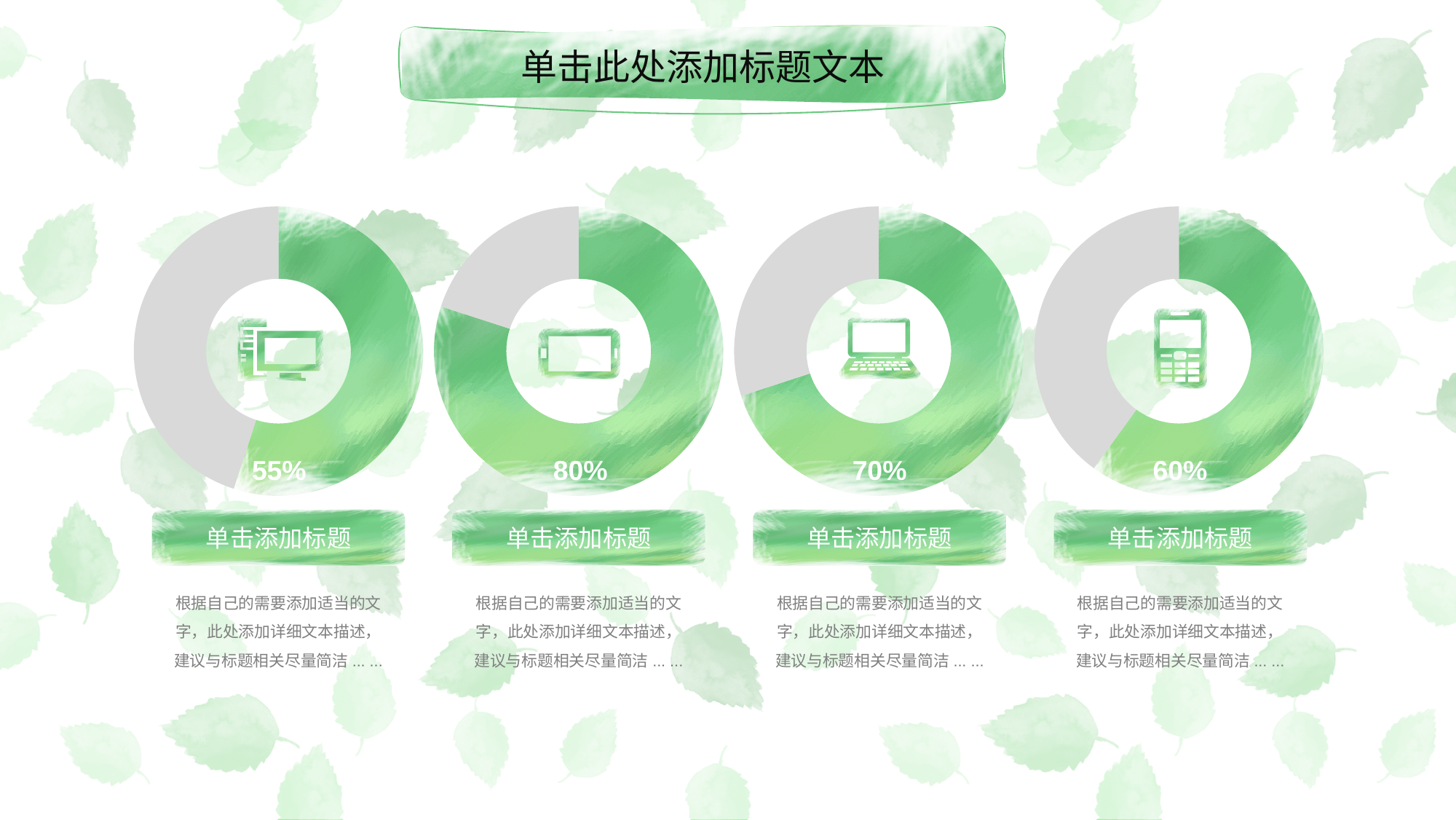

单击此处添加标题文本

### Chart

| Category | Sales |
|---|---|
| 1st Qtr | 55.0 |
| 2nd Qtr | 45.0 |
55%

### Chart

| Category | Sales |
|---|---|
| 1st Qtr | 80.0 |
| 2nd Qtr | 20.0 |
80%

### Chart

| Category | Sales |
|---|---|
| 1st Qtr | 70.0 |
| 2nd Qtr | 30.0 |
70%

### Chart

| Category | Sales |
|---|---|
| 1st Qtr | 60.0 |
| 2nd Qtr | 40.0 |
60%
单击添加标题
根据自己的需要添加适当的文字，此处添加详细文本描述，建议与标题相关尽量简洁... ...
单击添加标题
根据自己的需要添加适当的文字，此处添加详细文本描述，建议与标题相关尽量简洁... ...
单击添加标题
根据自己的需要添加适当的文字，此处添加详细文本描述，建议与标题相关尽量简洁... ...
单击添加标题
根据自己的需要添加适当的文字，此处添加详细文本描述，建议与标题相关尽量简洁... ...